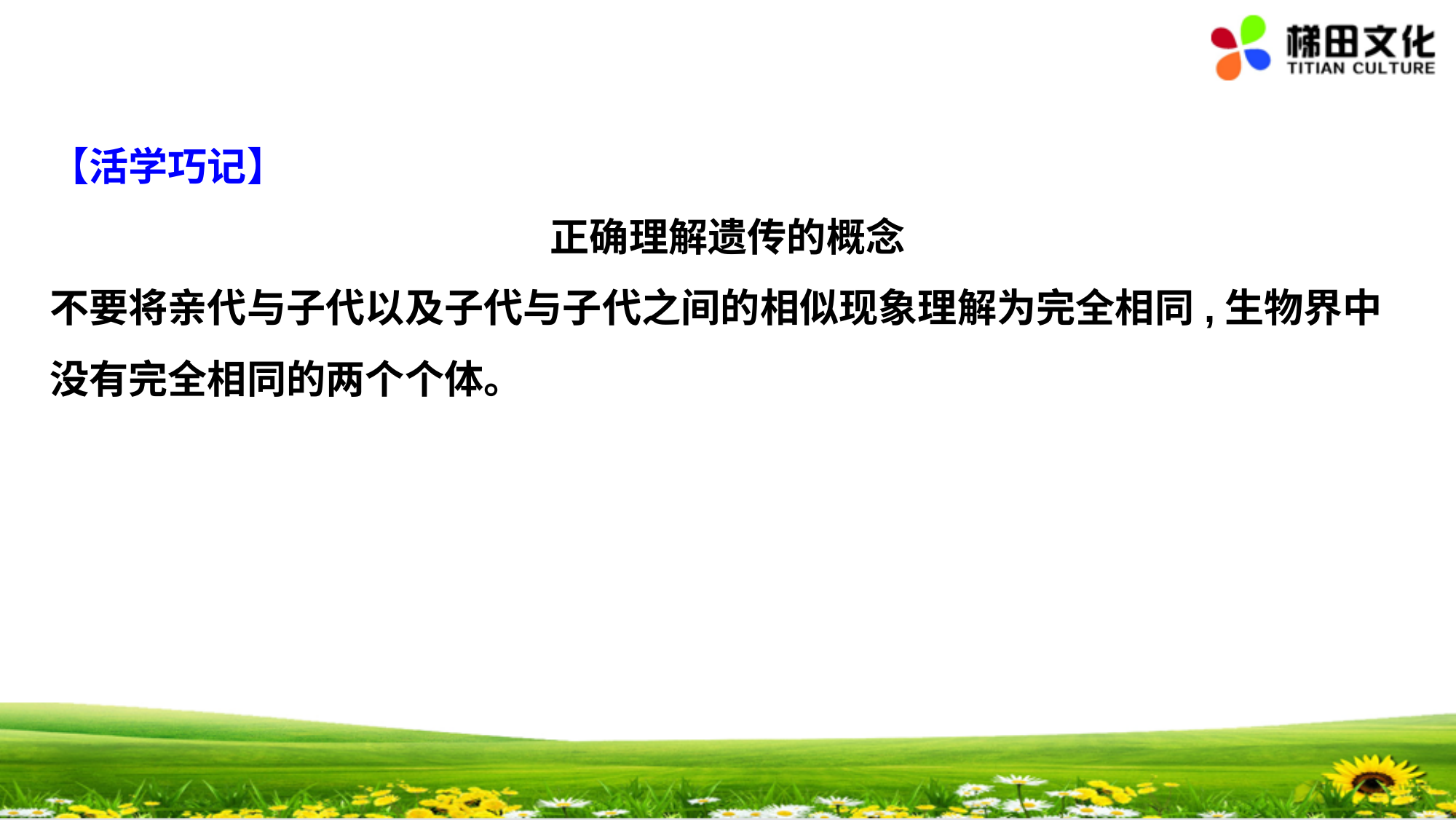

【活学巧记】
正确理解遗传的概念
不要将亲代与子代以及子代与子代之间的相似现象理解为完全相同,生物界中没有完全相同的两个个体。